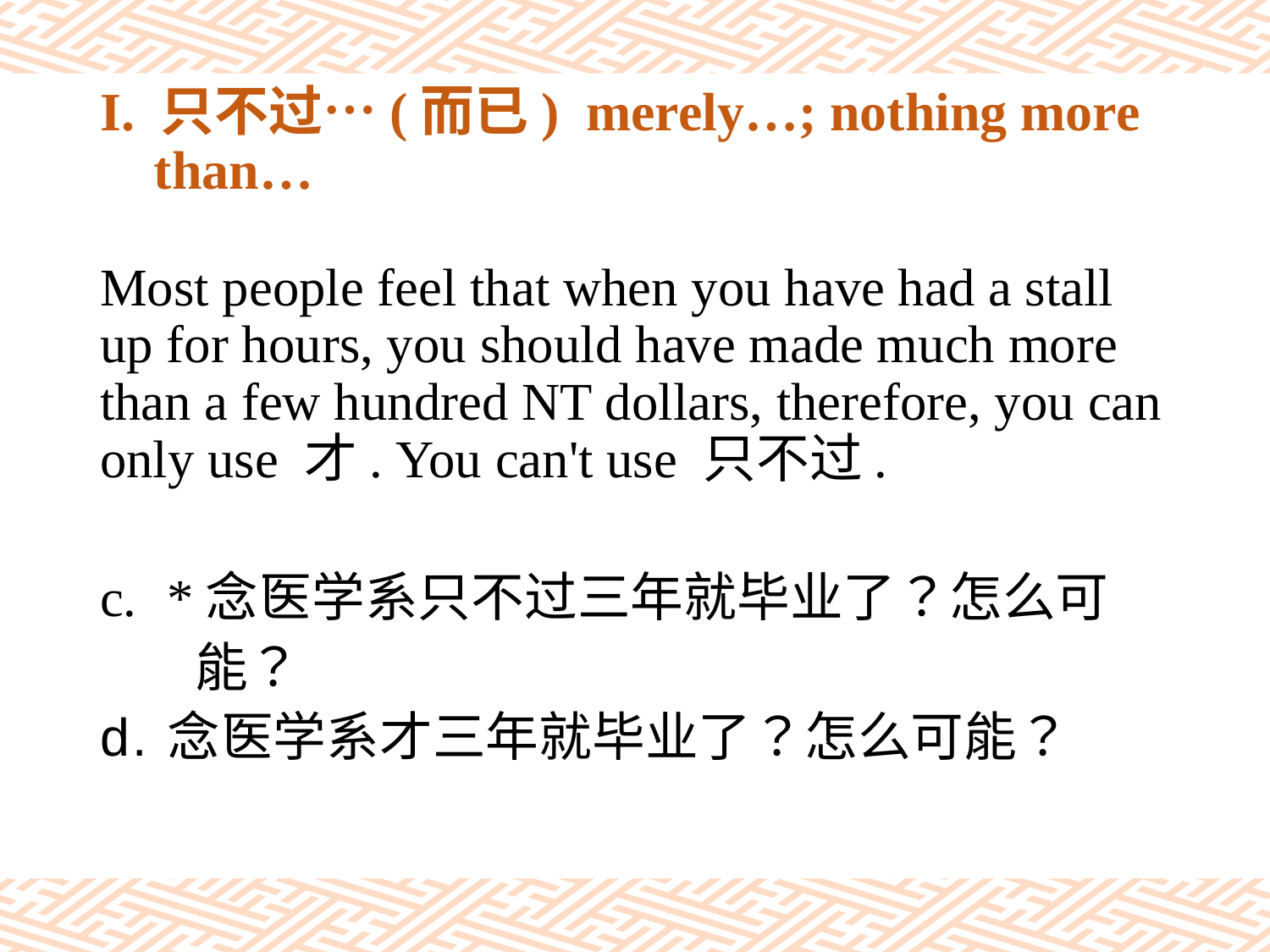

# I. 只不过…(而已)  merely…; nothing more than…
Most people feel that when you have had a stall up for hours, you should have made much more than a few hundred NT dollars, therefore, you can only use 才. You can't use 只不过.

*念医学系只不过三年就毕业了？怎么可
       能？
念医学系才三年就毕业了？怎么可能？